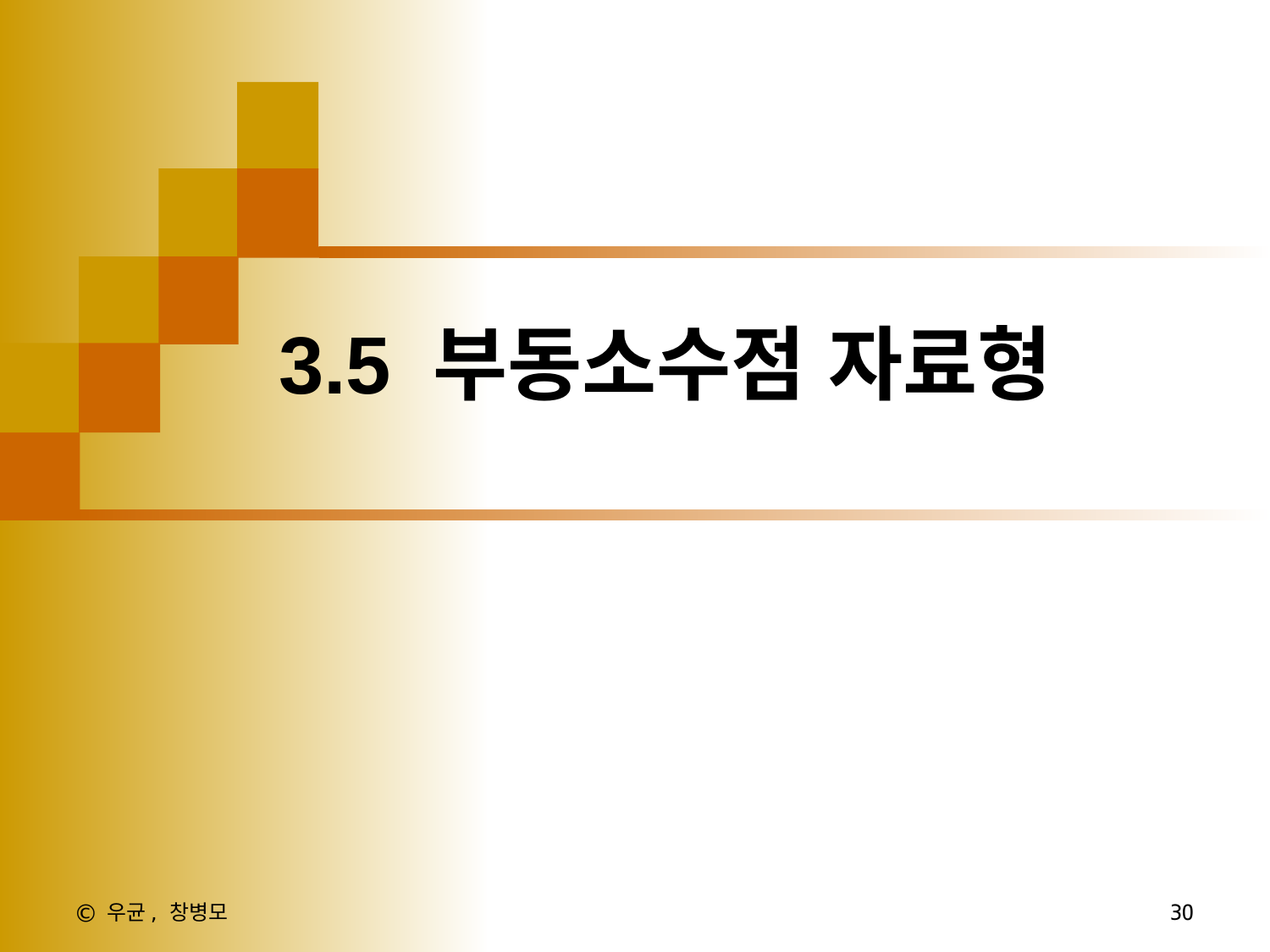

3.5 부동소수점 자료형
© 우균, 창병모
30